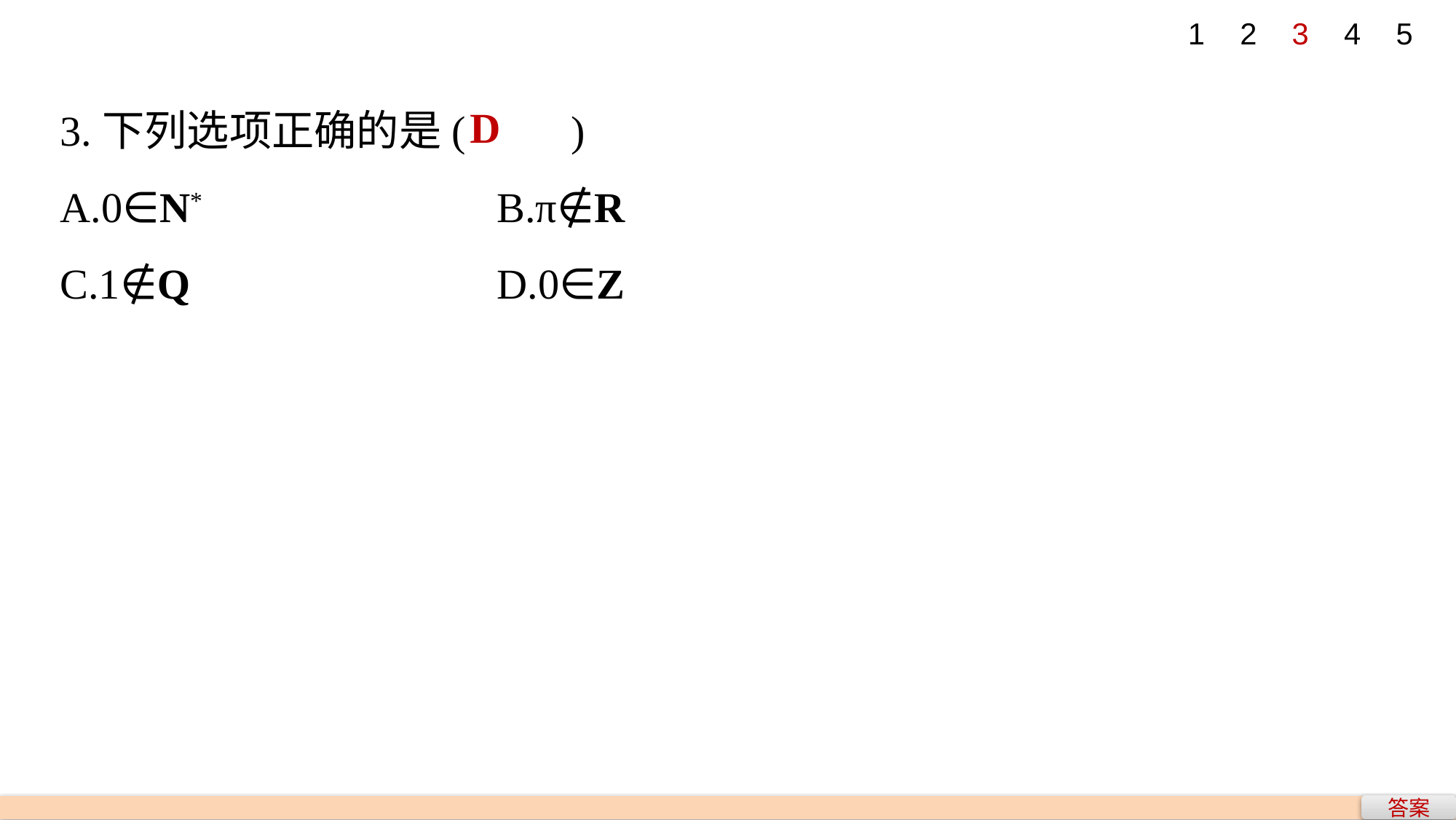

1
2
3
4
5
3.下列选项正确的是(　　)
A.0∈N*  			B.π∉R
C.1∉Q  			D.0∈Z
D
答案